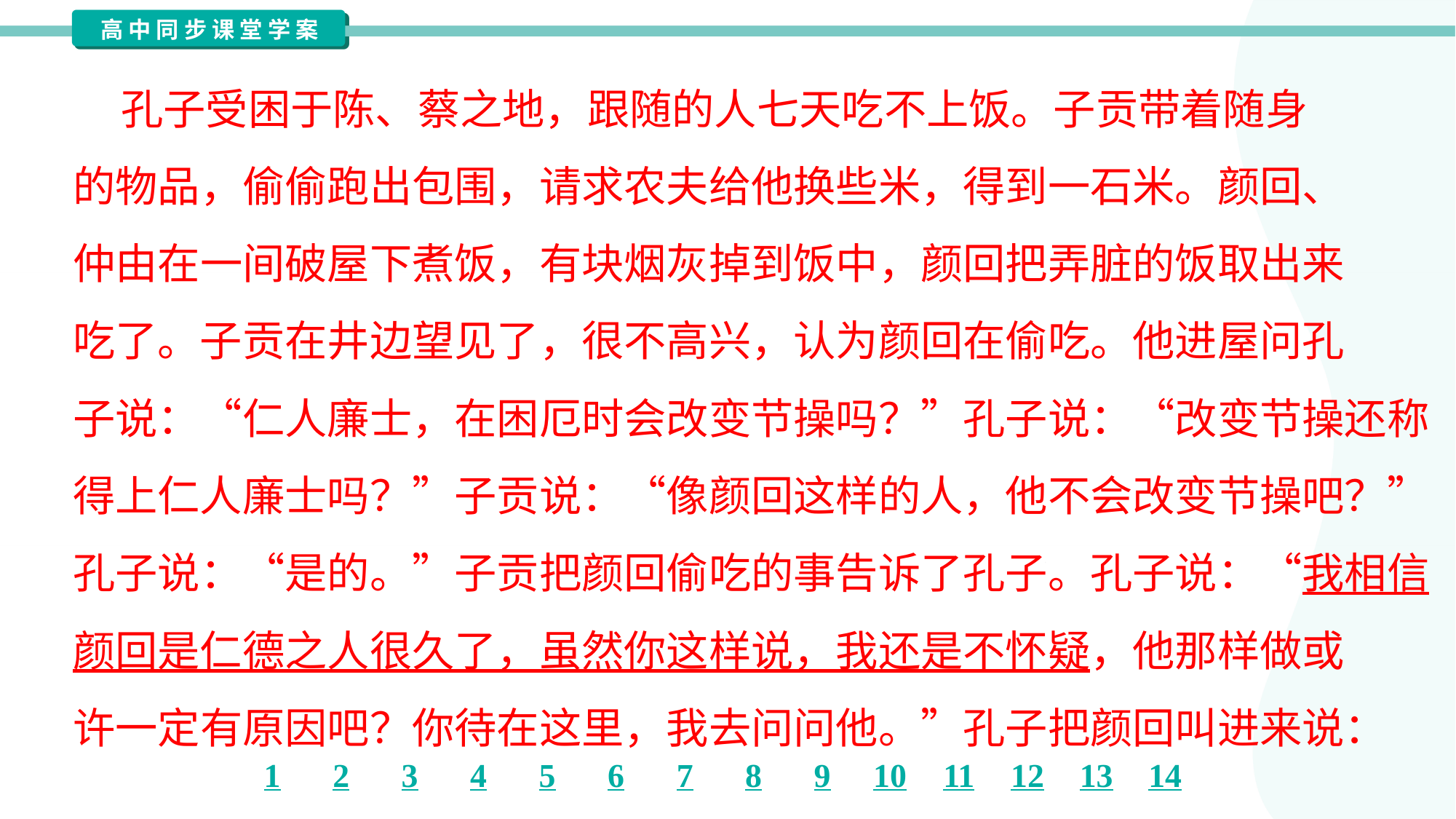

孔子受困于陈、蔡之地，跟随的人七天吃不上饭。子贡带着随身
的物品，偷偷跑出包围，请求农夫给他换些米，得到一石米。颜回、
仲由在一间破屋下煮饭，有块烟灰掉到饭中，颜回把弄脏的饭取出来
吃了。子贡在井边望见了，很不高兴，认为颜回在偷吃。他进屋问孔
子说：“仁人廉士，在困厄时会改变节操吗？”孔子说：“改变节操还称
得上仁人廉士吗？”子贡说：“像颜回这样的人，他不会改变节操吧？”
孔子说：“是的。”子贡把颜回偷吃的事告诉了孔子。孔子说：“我相信
颜回是仁德之人很久了，虽然你这样说，我还是不怀疑，他那样做或
许一定有原因吧？你待在这里，我去问问他。”孔子把颜回叫进来说：